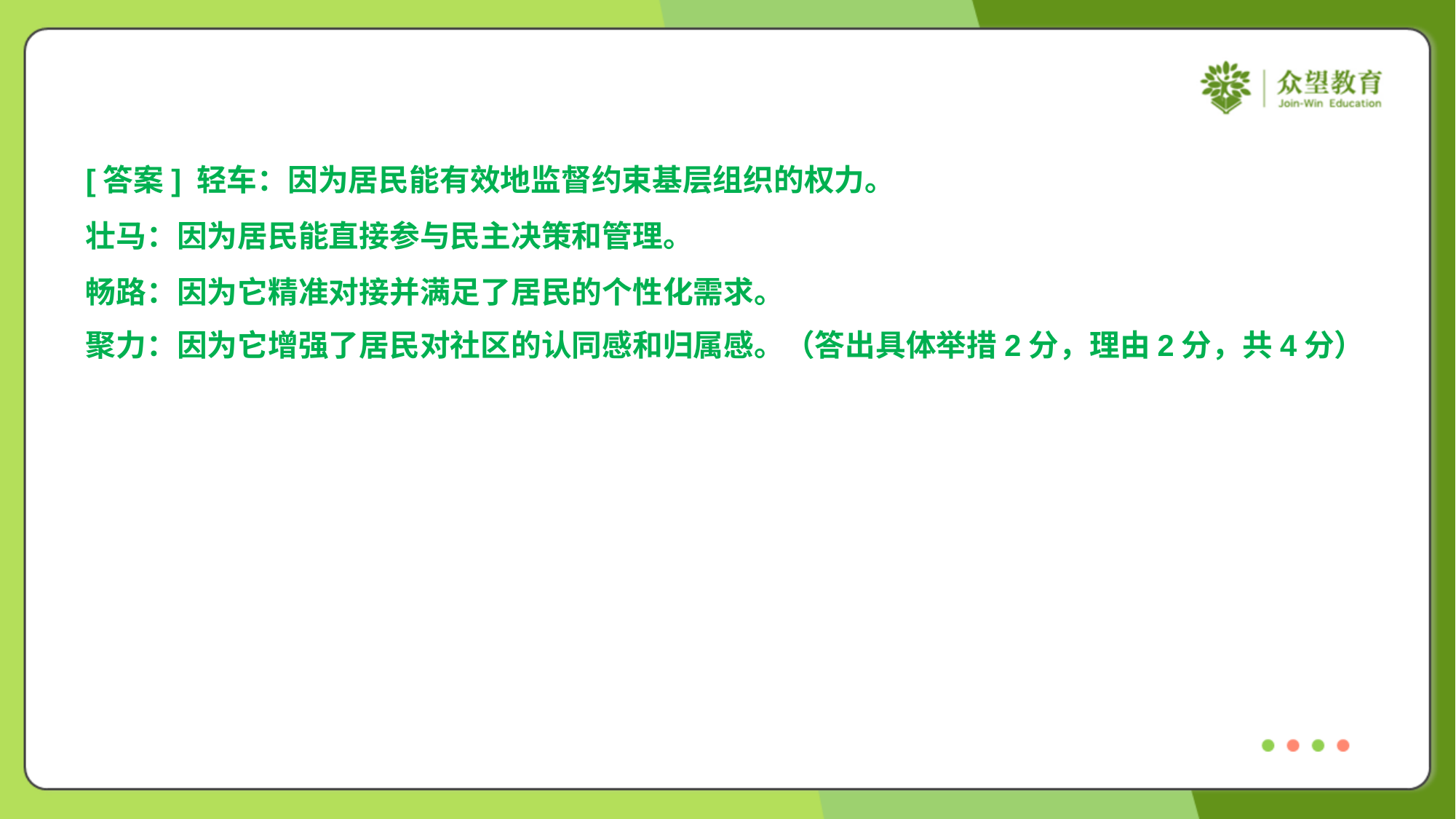

[答案] 轻车：因为居民能有效地监督约束基层组织的权力。
壮马：因为居民能直接参与民主决策和管理。
畅路：因为它精准对接并满足了居民的个性化需求。
聚力：因为它增强了居民对社区的认同感和归属感。（答出具体举措2分，理由2分，共4分）